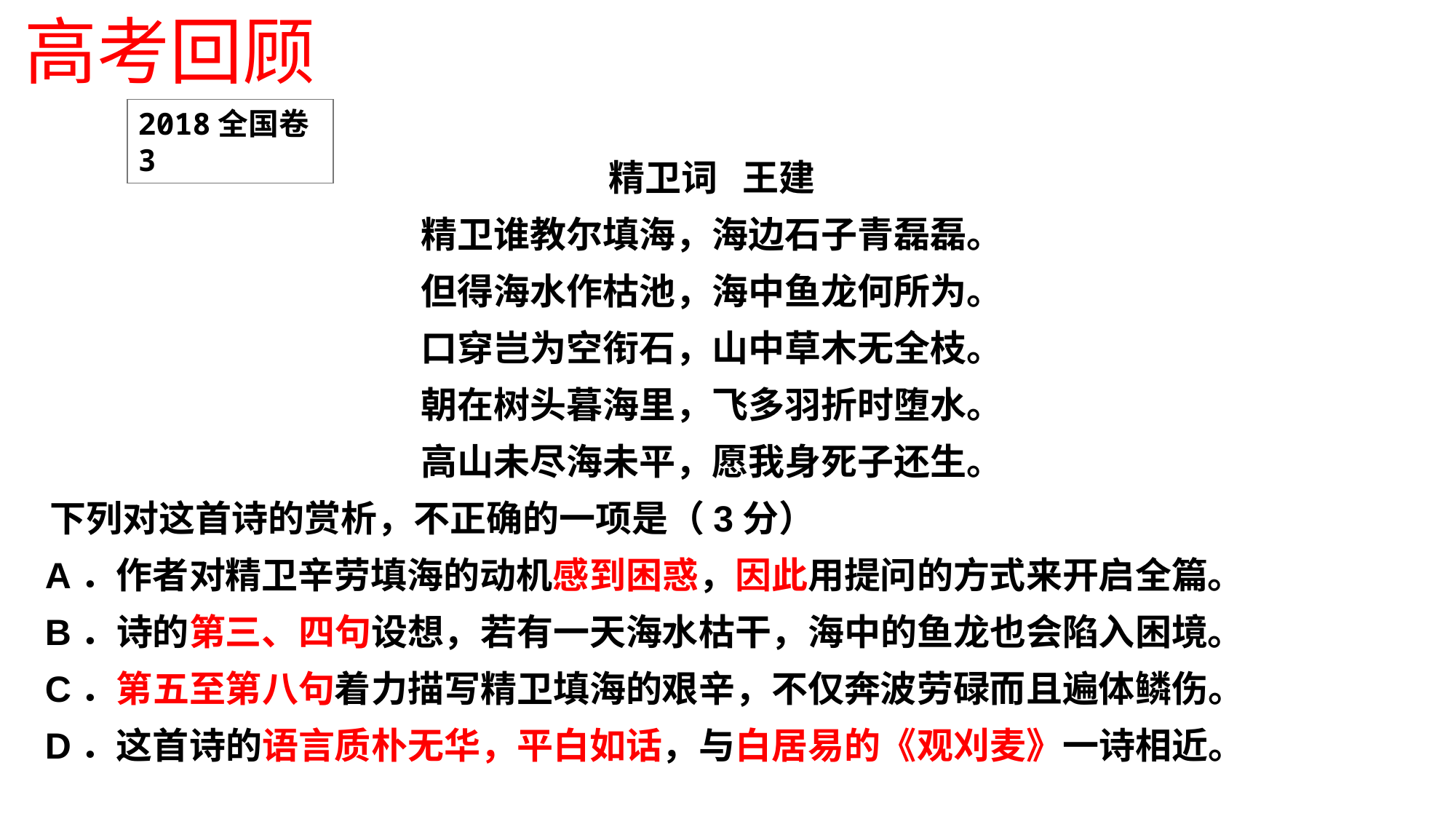

高考回顾
2018全国卷3
精卫词   王建
精卫谁教尔填海，海边石子青磊磊。
但得海水作枯池，海中鱼龙何所为。
口穿岂为空衔石，山中草木无全枝。
朝在树头暮海里，飞多羽折时堕水。
高山未尽海未平，愿我身死子还生。
  下列对这首诗的赏析，不正确的一项是（3分）
  A．作者对精卫辛劳填海的动机感到困惑，因此用提问的方式来开启全篇。
  B．诗的第三、四句设想，若有一天海水枯干，海中的鱼龙也会陷入困境。
  C．第五至第八句着力描写精卫填海的艰辛，不仅奔波劳碌而且遍体鳞伤。
  D．这首诗的语言质朴无华，平白如话，与白居易的《观刈麦》一诗相近。